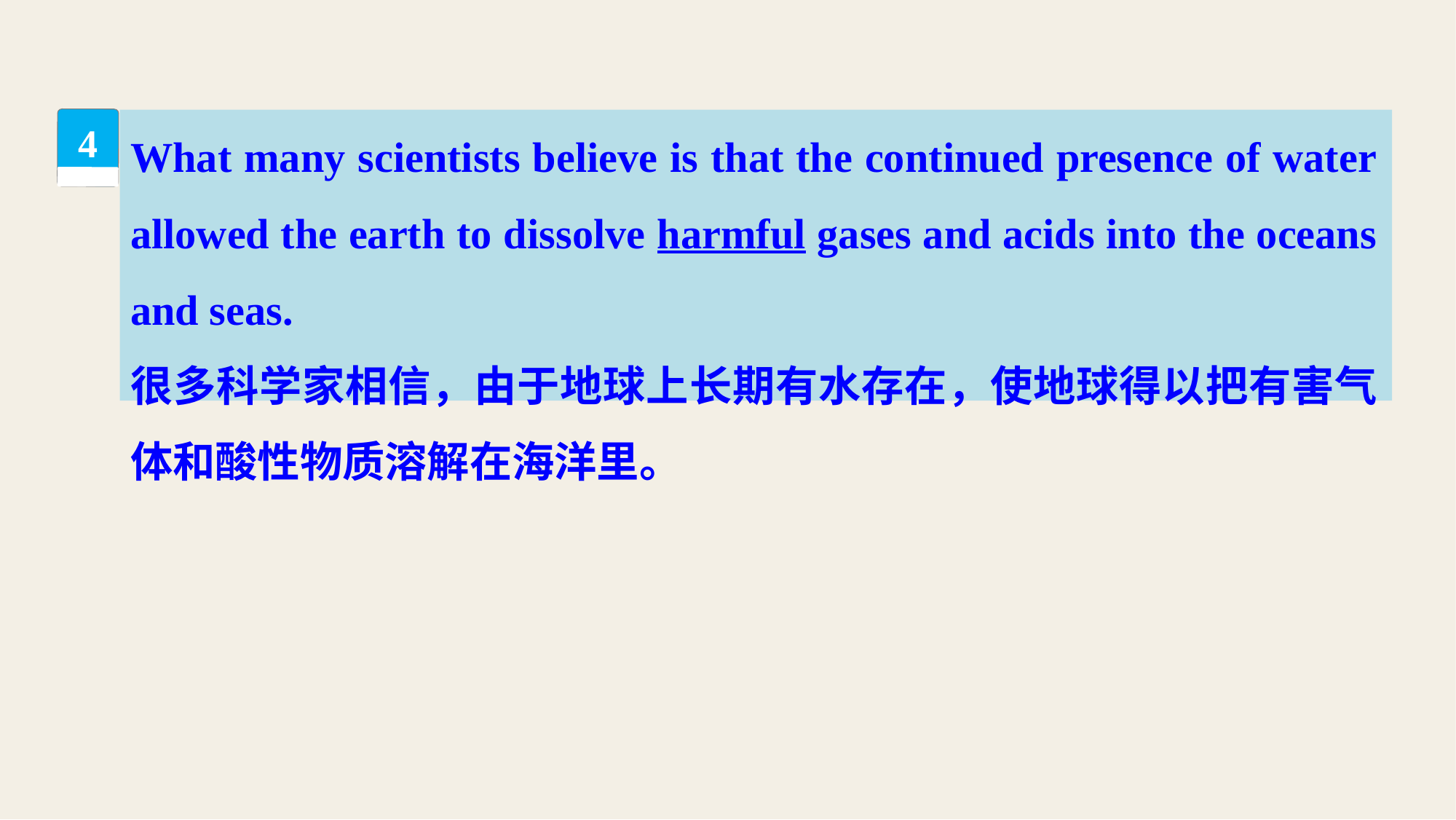

What many scientists believe is that the continued presence of water allowed the earth to dissolve harmful gases and acids into the oceans and seas.
很多科学家相信，由于地球上长期有水存在，使地球得以把有害气体和酸性物质溶解在海洋里。

4